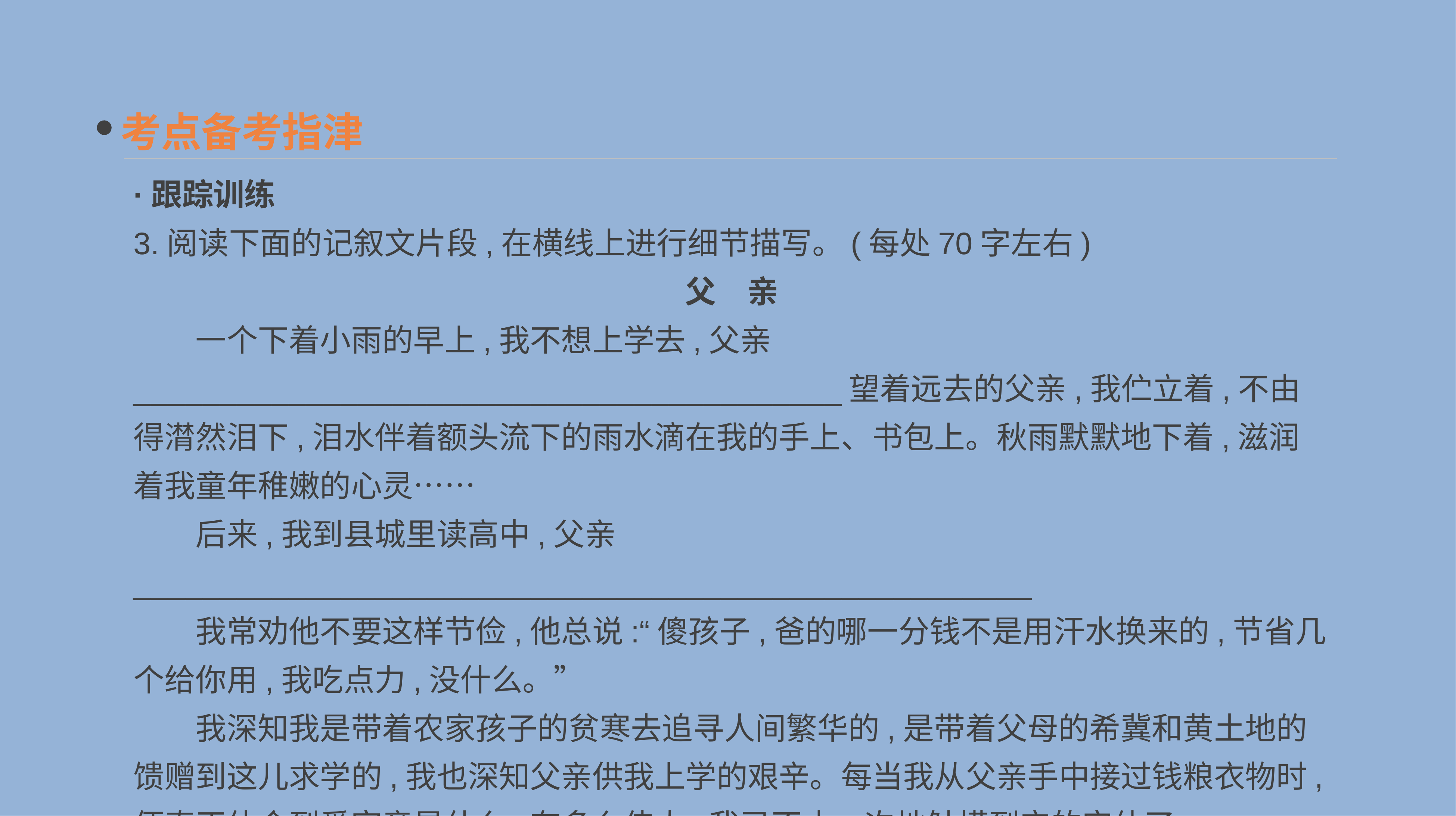

考点备考指津

·跟踪训练
3.阅读下面的记叙文片段,在横线上进行细节描写。(每处70字左右)
父　亲
　　一个下着小雨的早上,我不想上学去,父亲_________________________________________望着远去的父亲,我伫立着,不由得潸然泪下,泪水伴着额头流下的雨水滴在我的手上、书包上。秋雨默默地下着,滋润着我童年稚嫩的心灵……
　　后来,我到县城里读高中,父亲____________________________________________________
　　我常劝他不要这样节俭,他总说:“傻孩子,爸的哪一分钱不是用汗水换来的,节省几个给你用,我吃点力,没什么。”
　　我深知我是带着农家孩子的贫寒去追寻人间繁华的,是带着父母的希冀和黄土地的馈赠到这儿求学的,我也深知父亲供我上学的艰辛。每当我从父亲手中接过钱粮衣物时,便真正体会到爱究竟是什么,有多么伟大,我已不止一次地触摸到它的实体了。